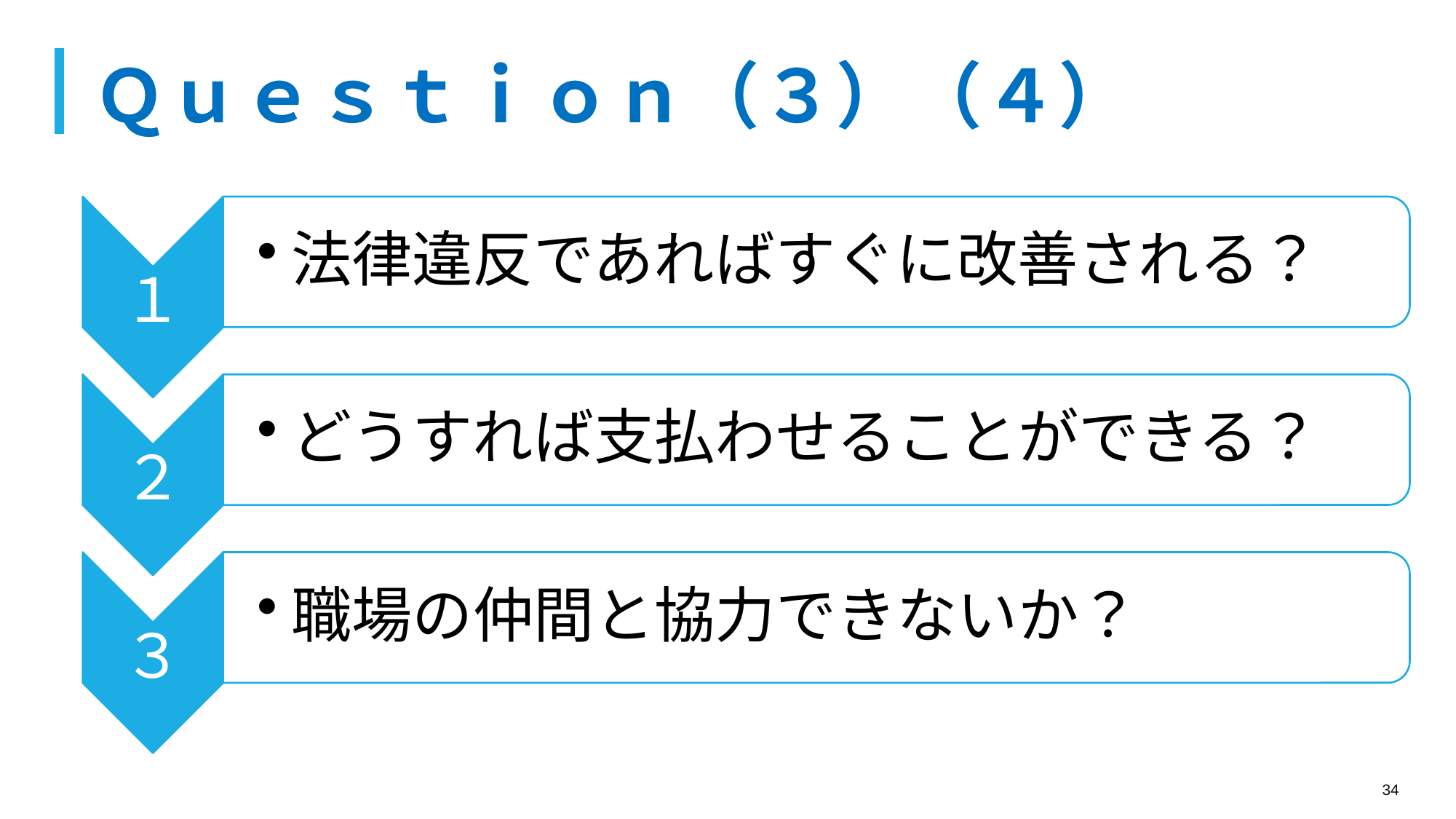

# Ｑｕｅｓｔｉｏｎ（３）（４）
１
法律違反であればすぐに改善される？
２
どうすれば支払わせることができる？
３
職場の仲間と協力できないか？

34